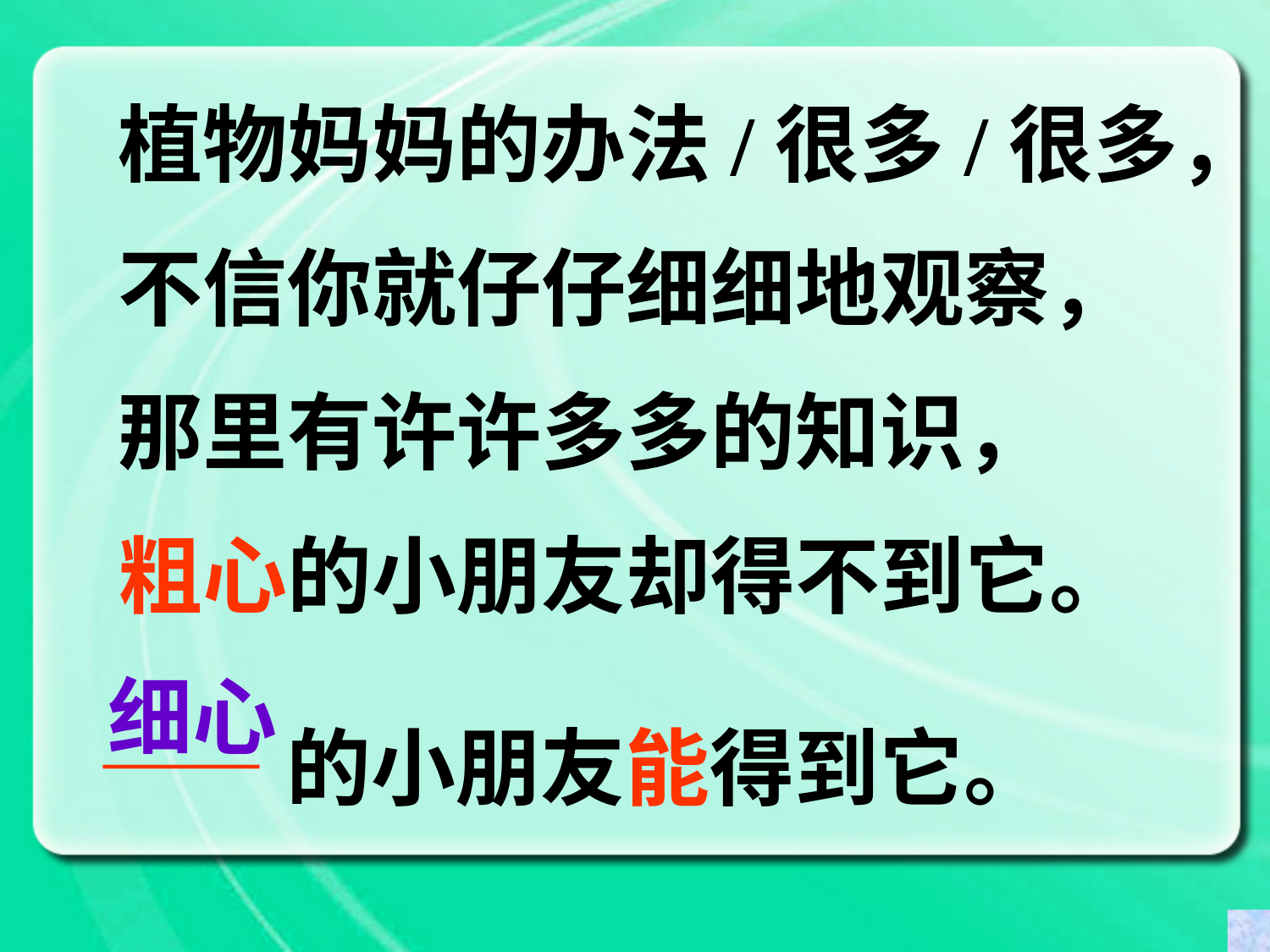

植物妈妈的办法/很多/很多，
不信你就仔仔细细地观察，
那里有许许多多的知识，
粗心的小朋友却得不到它。

细心
——的小朋友能得到它。